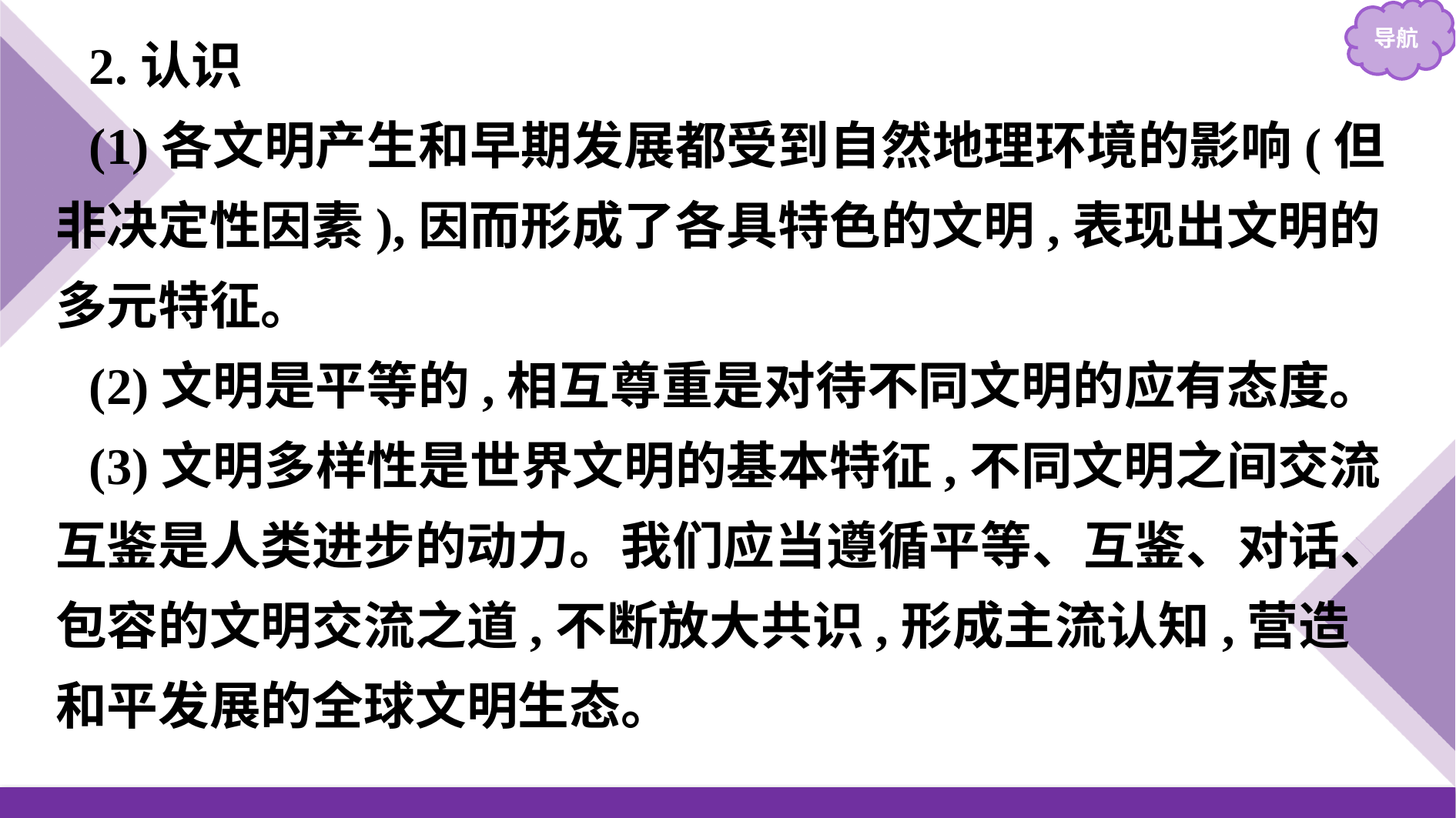

2.认识
(1)各文明产生和早期发展都受到自然地理环境的影响(但非决定性因素),因而形成了各具特色的文明,表现出文明的多元特征。
(2)文明是平等的,相互尊重是对待不同文明的应有态度。
(3)文明多样性是世界文明的基本特征,不同文明之间交流互鉴是人类进步的动力。我们应当遵循平等、互鉴、对话、包容的文明交流之道,不断放大共识,形成主流认知,营造和平发展的全球文明生态。